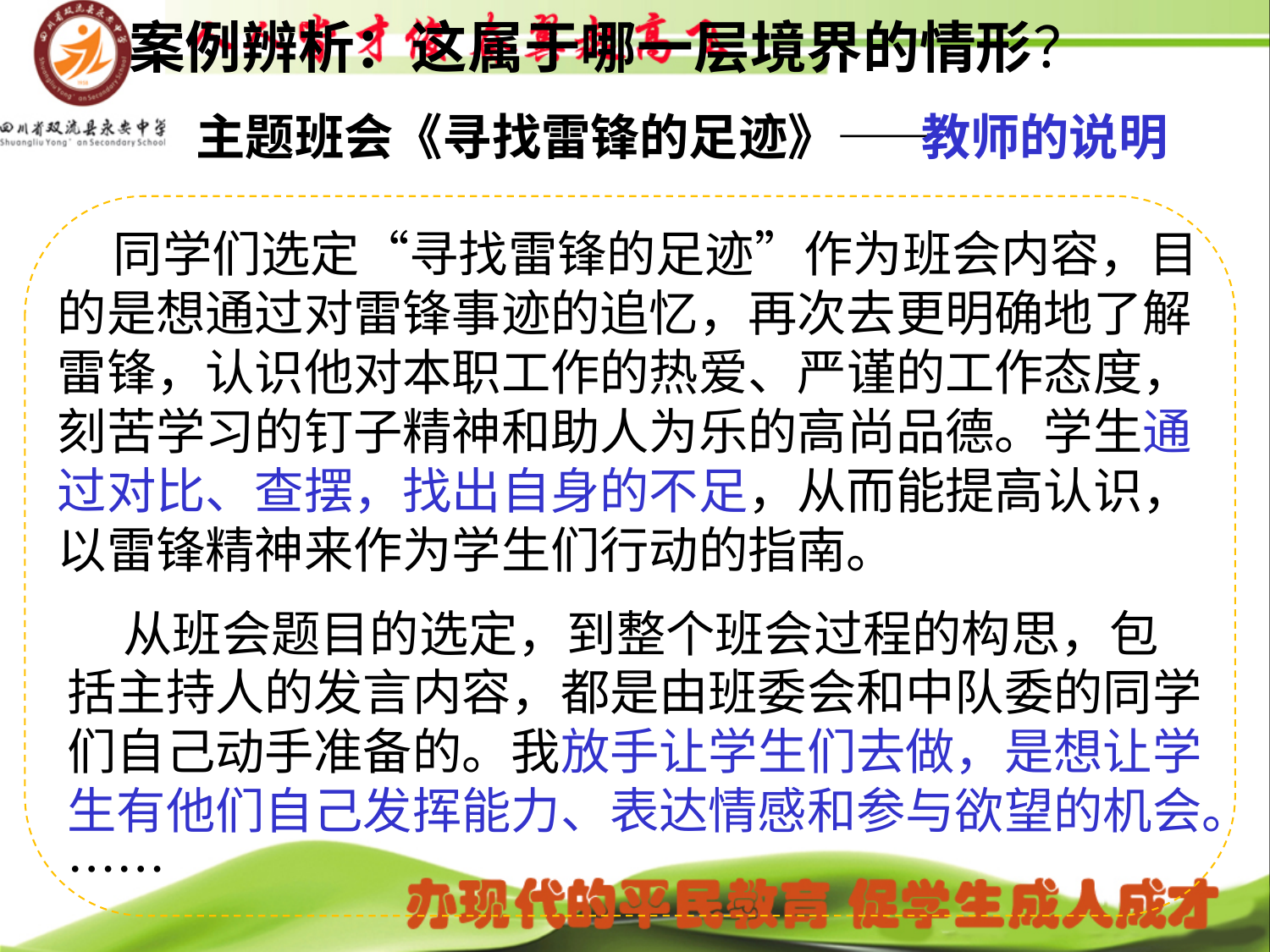

案例辨析：这属于哪一层境界的情形？
主题班会《寻找雷锋的足迹》——
教师的说明

    同学们选定“寻找雷锋的足迹”作为班会内容，目的是想通过对雷锋事迹的追忆，再次去更明确地了解雷锋，认识他对本职工作的热爱、严谨的工作态度，刻苦学习的钉子精神和助人为乐的高尚品德。学生通过对比、查摆，找出自身的不足，从而能提高认识，以雷锋精神来作为学生们行动的指南。
    从班会题目的选定，到整个班会过程的构思，包括主持人的发言内容，都是由班委会和中队委的同学们自己动手准备的。我放手让学生们去做，是想让学生有他们自己发挥能力、表达情感和参与欲望的机会。……